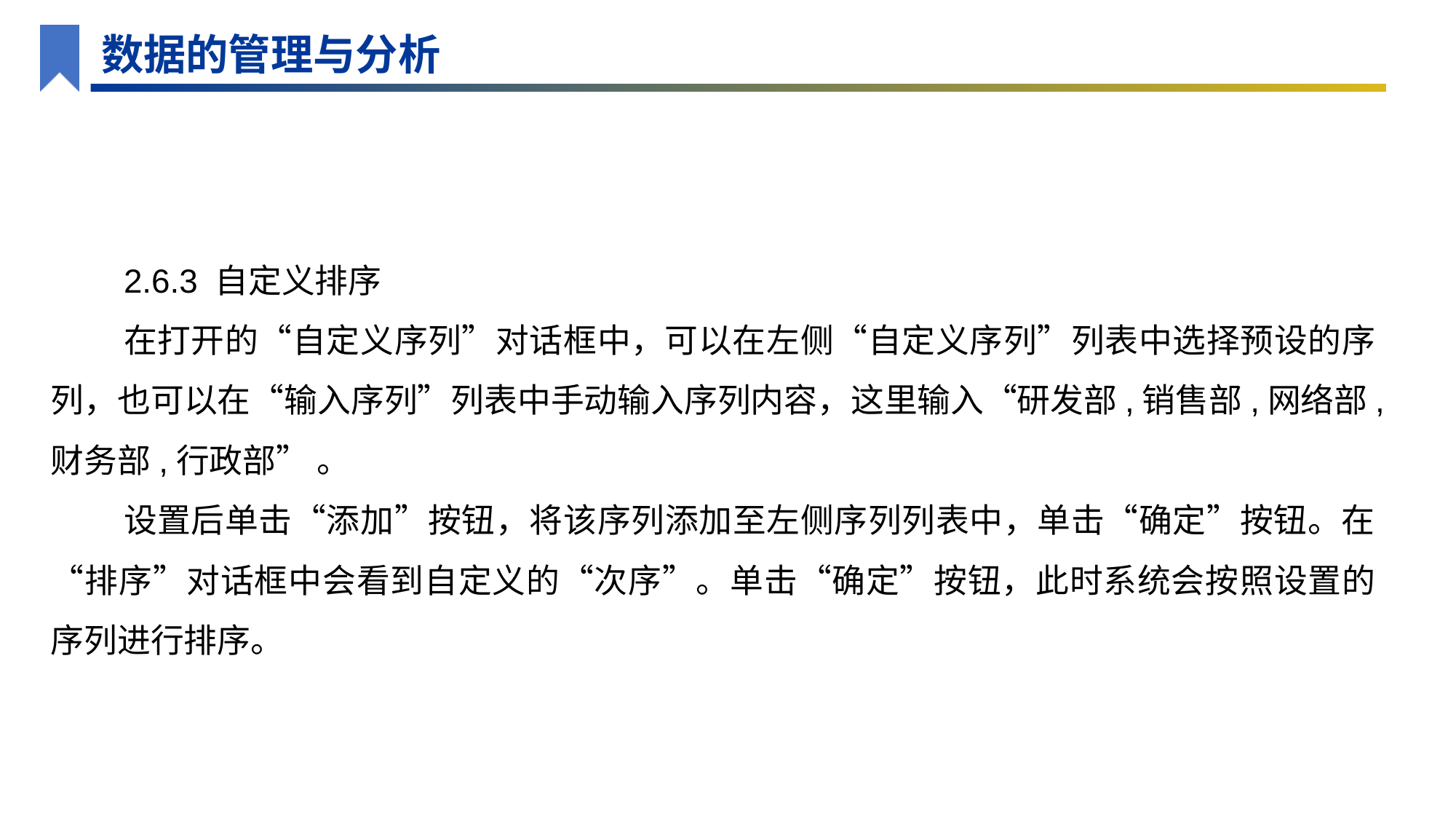

数据的管理与分析
2.6.3 自定义排序
在打开的“自定义序列”对话框中，可以在左侧“自定义序列”列表中选择预设的序列，也可以在“输入序列”列表中手动输入序列内容，这里输入“研发部,销售部,网络部,财务部,行政部” 。
设置后单击“添加”按钮，将该序列添加至左侧序列列表中，单击“确定”按钮。在“排序”对话框中会看到自定义的“次序”。单击“确定”按钮，此时系统会按照设置的序列进行排序。